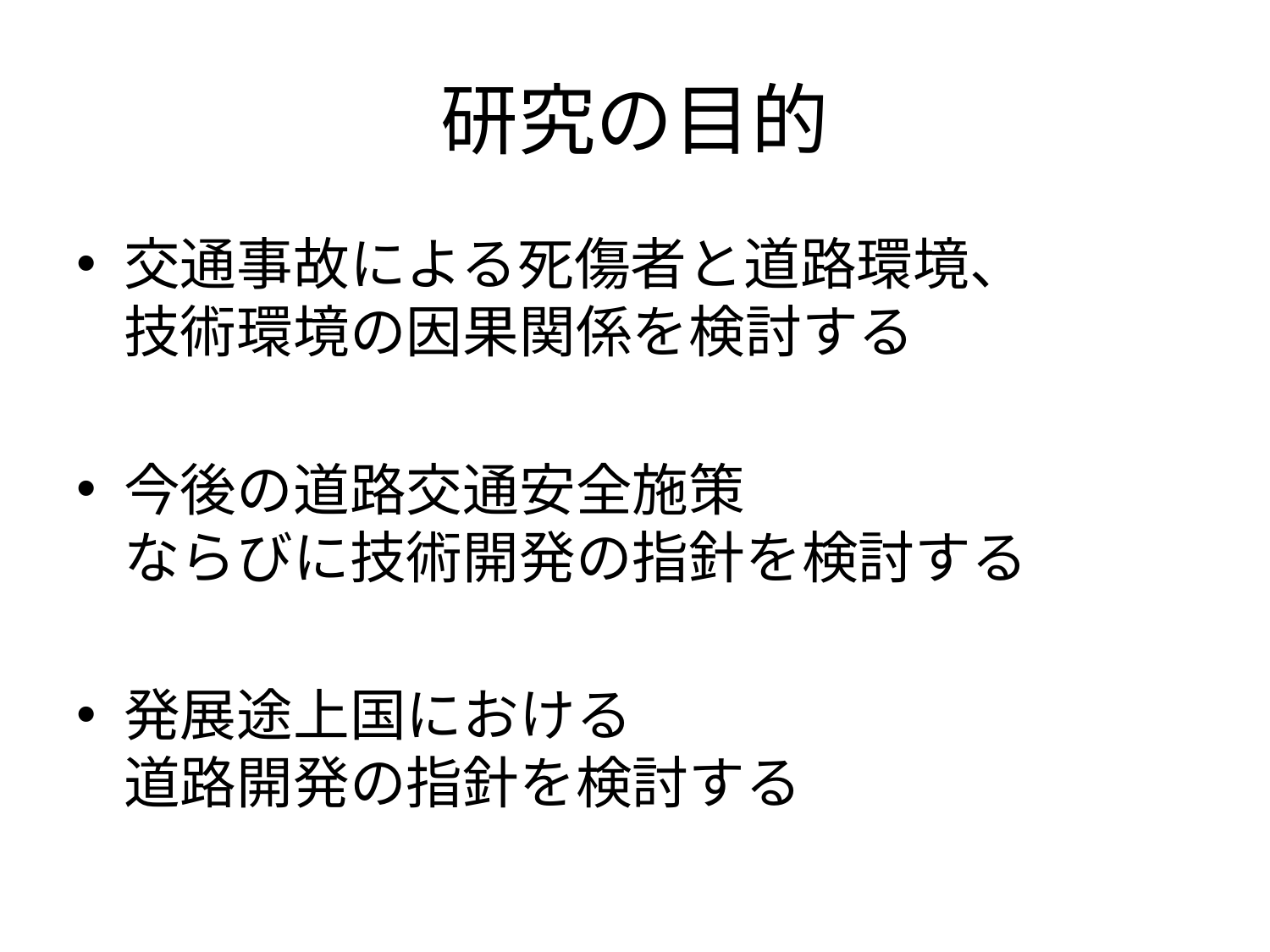

# 研究の目的
交通事故による死傷者と道路環境、
技術環境の因果関係を検討する

今後の道路交通安全施策
ならびに技術開発の指針を検討する

発展途上国における
道路開発の指針を検討する